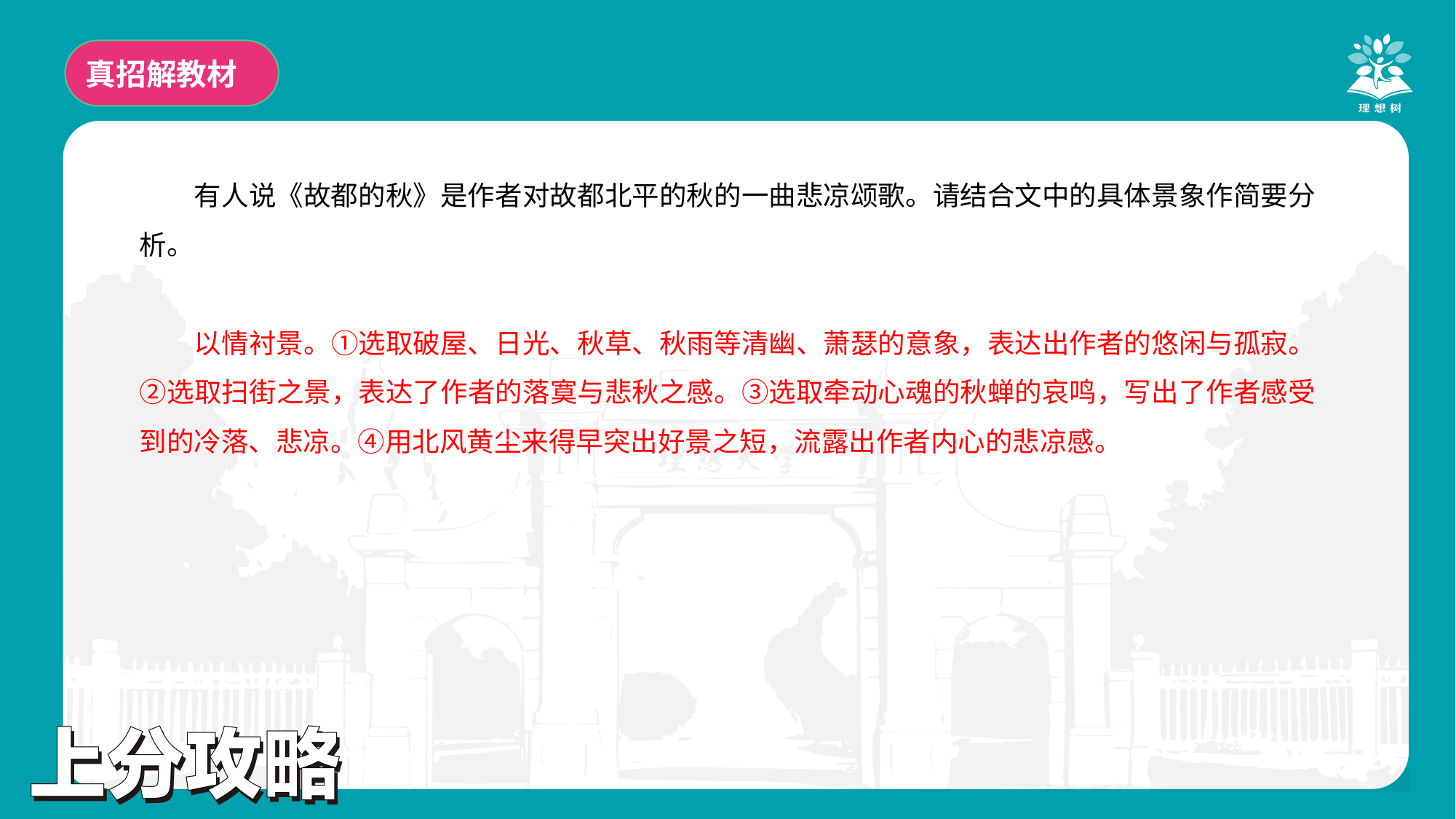

真招解教材
有人说《故都的秋》是作者对故都北平的秋的一曲悲凉颂歌。请结合文中的具体景象作简要分析。

以情衬景。①选取破屋、日光、秋草、秋雨等清幽、萧瑟的意象，表达出作者的悠闲与孤寂。②选取扫街之景，表达了作者的落寞与悲秋之感。③选取牵动心魂的秋蝉的哀鸣，写出了作者感受到的冷落、悲凉。④用北风黄尘来得早突出好景之短，流露出作者内心的悲凉感。